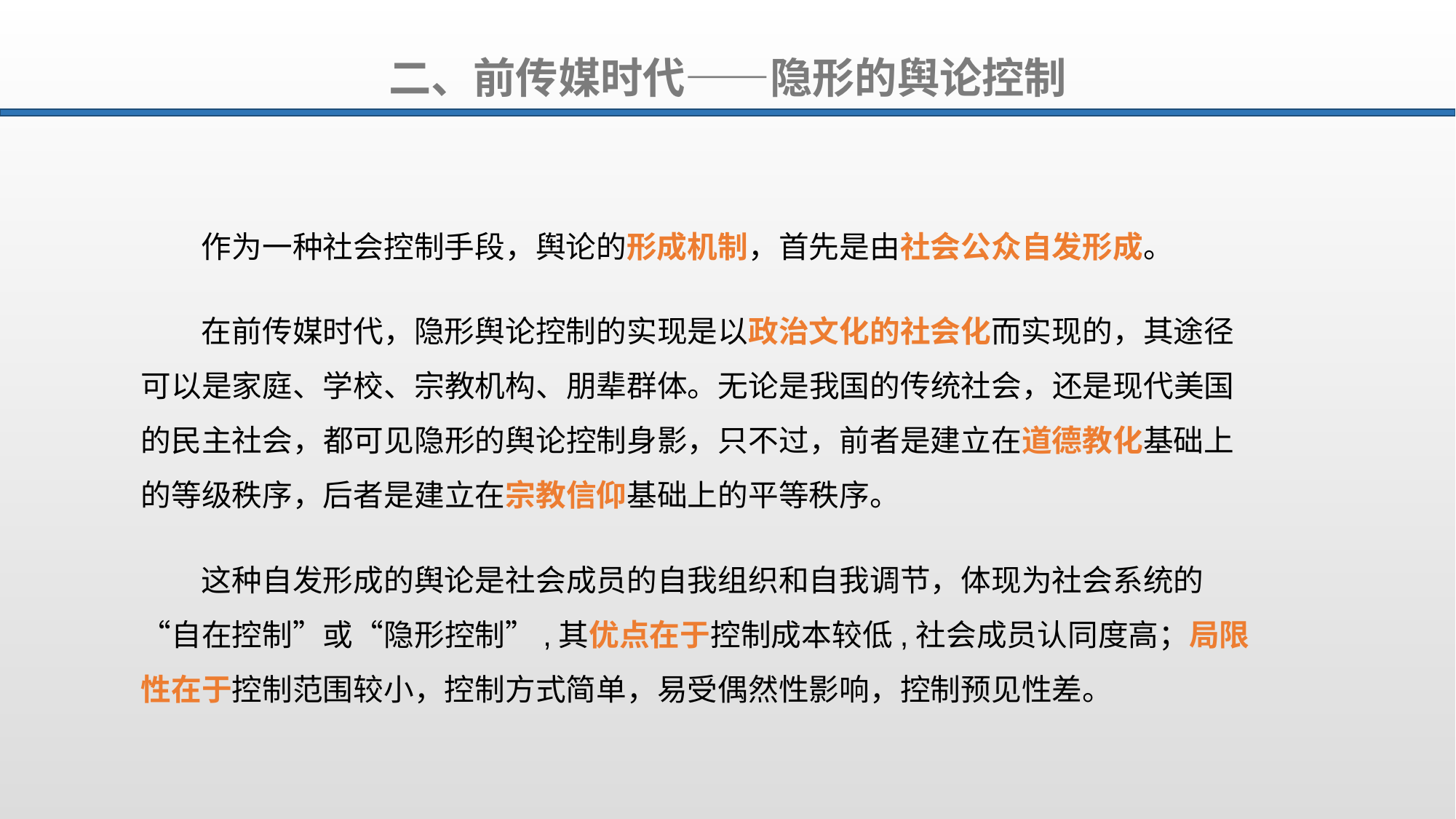

二、前传媒时代——隐形的舆论控制

作为一种社会控制手段，舆论的形成机制，首先是由社会公众自发形成。
在前传媒时代，隐形舆论控制的实现是以政治文化的社会化而实现的，其途径可以是家庭、学校、宗教机构、朋辈群体。无论是我国的传统社会，还是现代美国的民主社会，都可见隐形的舆论控制身影，只不过，前者是建立在道德教化基础上的等级秩序，后者是建立在宗教信仰基础上的平等秩序。
这种自发形成的舆论是社会成员的自我组织和自我调节，体现为社会系统的“自在控制”或“隐形控制”,其优点在于控制成本较低,社会成员认同度高；局限性在于控制范围较小，控制方式简单，易受偶然性影响，控制预见性差。